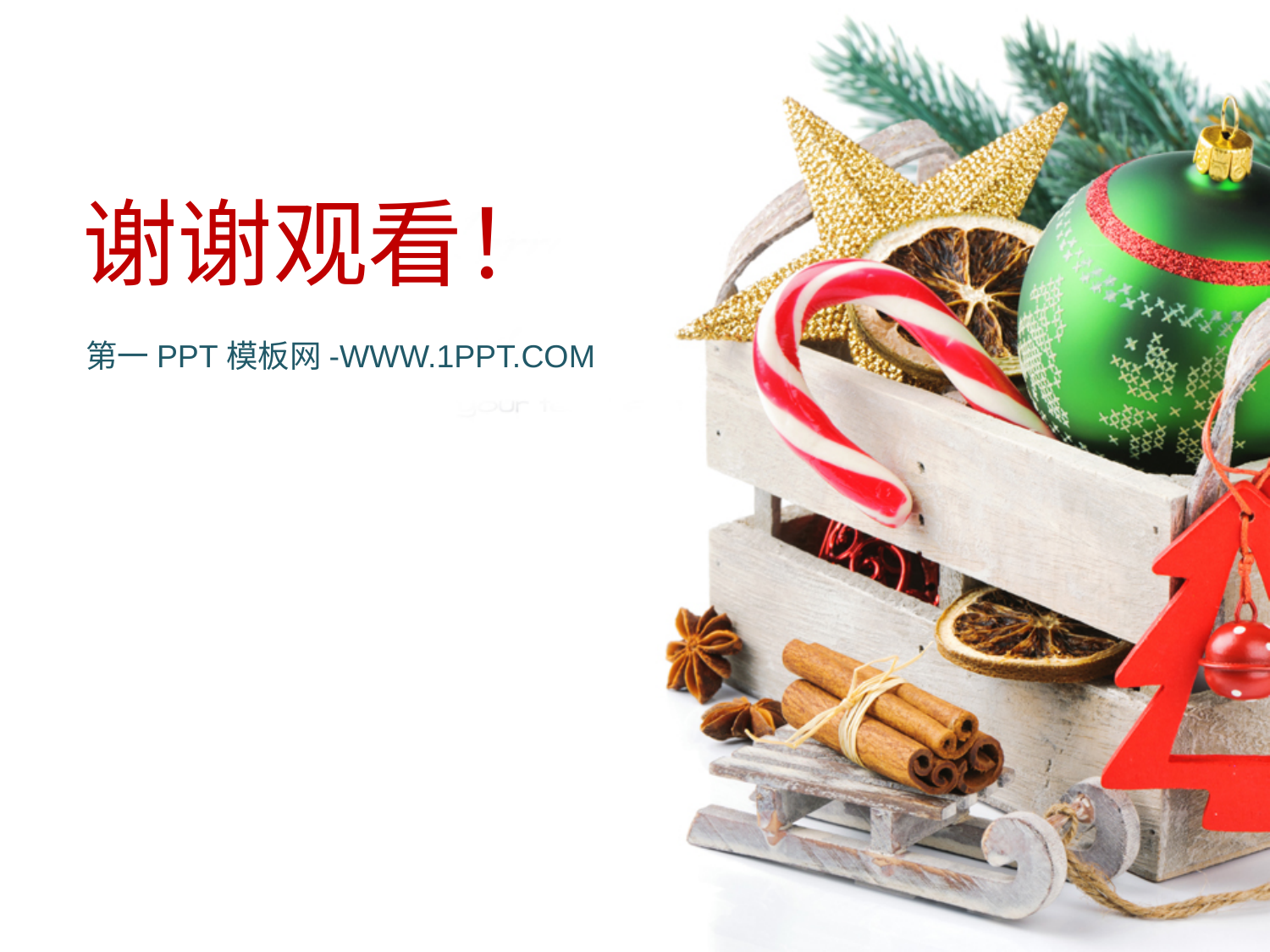

谢谢观看！
点击添加文本
第一PPT模板网-WWW.1PPT.COM
点击添加文本
点击添加文本
点击添加文本